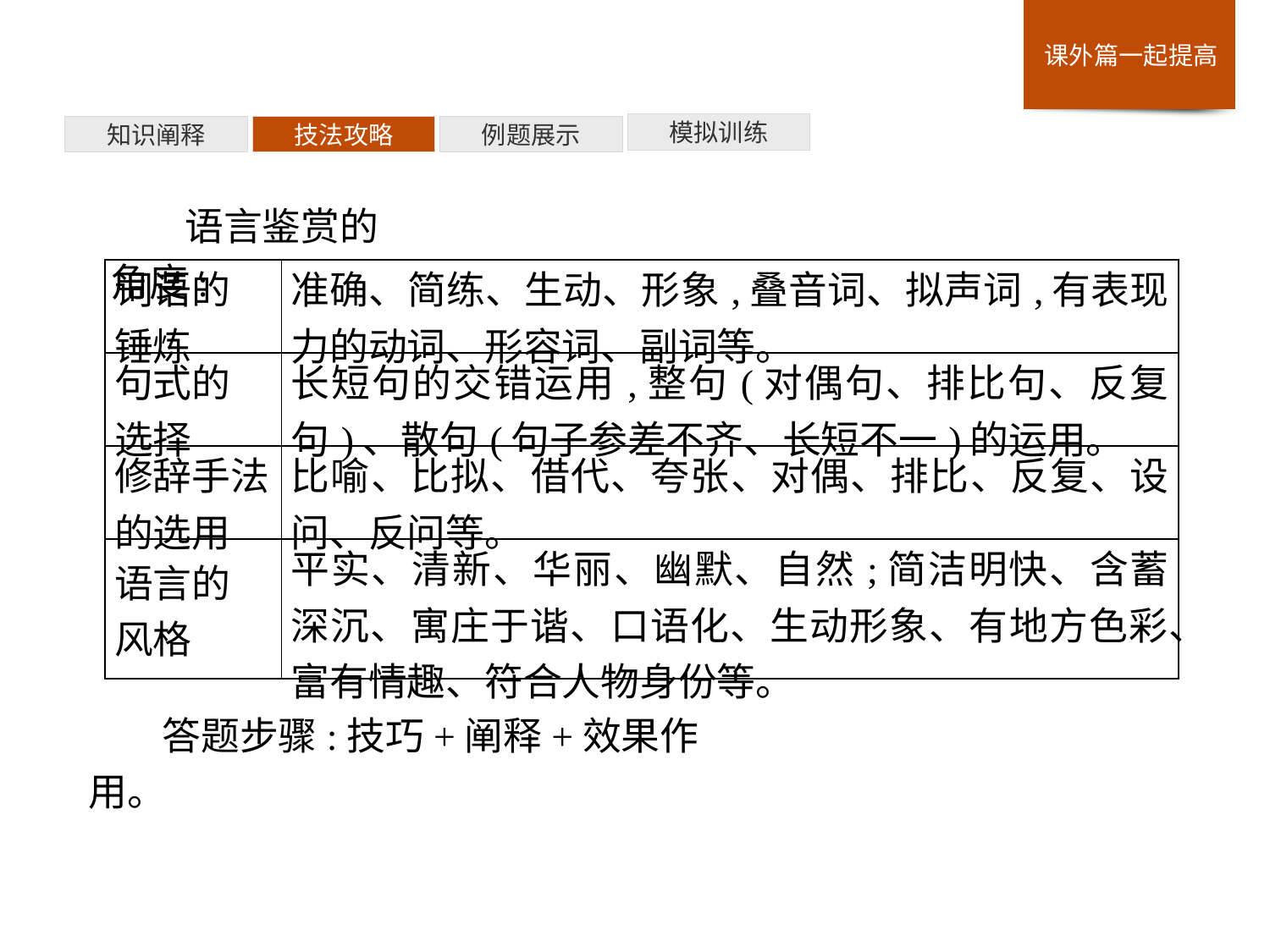

模拟训练
例题展示
技法攻略
知识阐释
语言鉴赏的角度:
| 词语的 锤炼 | 准确、简练、生动、形象,叠音词、拟声词,有表现力的动词、形容词、副词等。 |
| --- | --- |
| 句式的 选择 | 长短句的交错运用,整句(对偶句、排比句、反复句)、散句(句子参差不齐、长短不一)的运用。 |
| 修辞手法 的选用 | 比喻、比拟、借代、夸张、对偶、排比、反复、设问、反问等。 |
| 语言的 风格 | 平实、清新、华丽、幽默、自然;简洁明快、含蓄深沉、寓庄于谐、口语化、生动形象、有地方色彩、富有情趣、符合人物身份等。 |
答题步骤:技巧+阐释+效果作用。